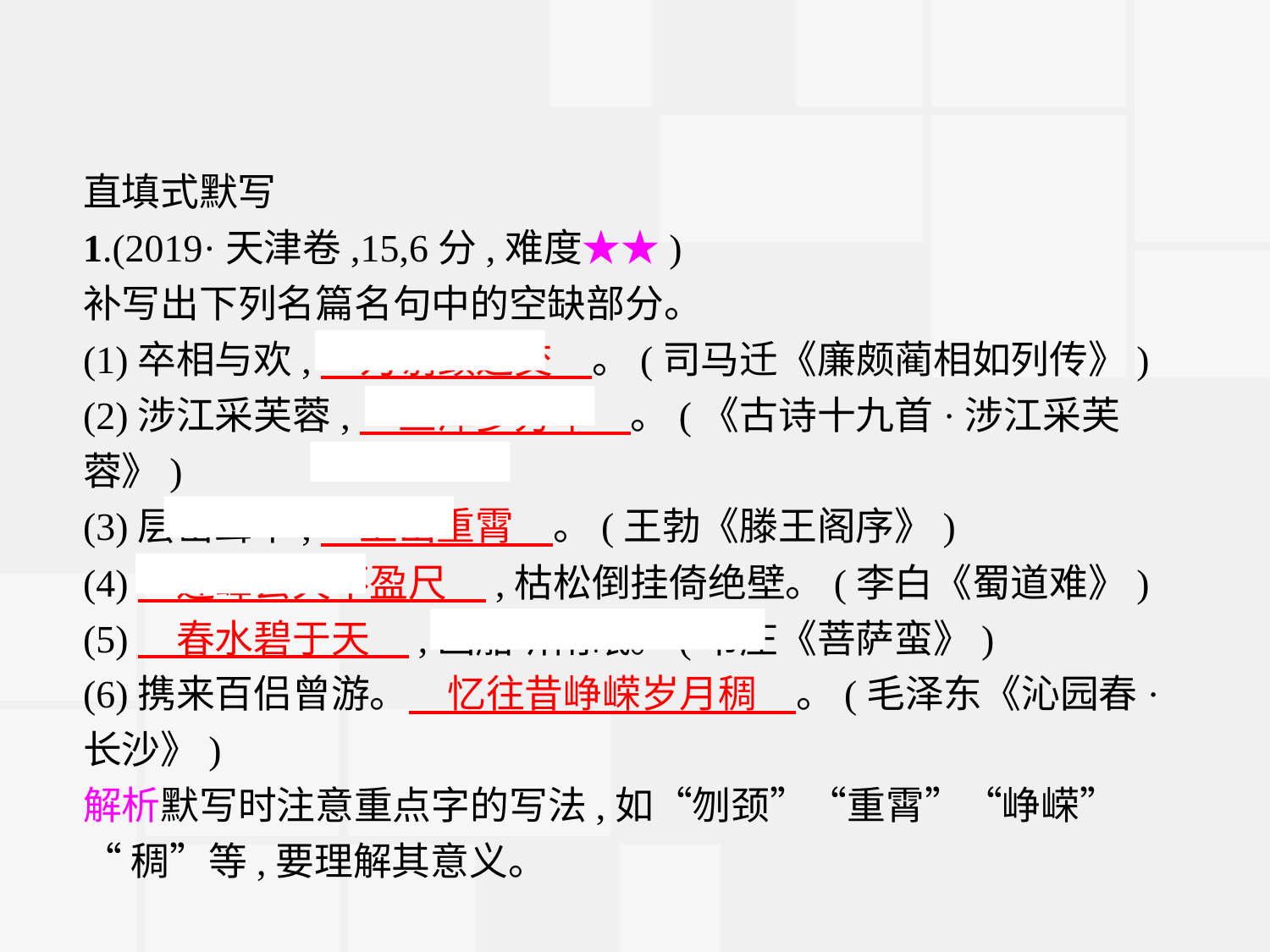

直填式默写
1.(2019·天津卷,15,6分,难度★★)
补写出下列名篇名句中的空缺部分。
(1)卒相与欢,　为刎颈之交　。(司马迁《廉颇蔺相如列传》)
(2)涉江采芙蓉,　兰泽多芳草　。(《古诗十九首·涉江采芙蓉》)
(3)层峦耸翠,　上出重霄　。(王勃《滕王阁序》)
(4)　连峰去天不盈尺　,枯松倒挂倚绝壁。(李白《蜀道难》)
(5)　春水碧于天　,画船听雨眠。(韦庄《菩萨蛮》)
(6)携来百侣曾游。　忆往昔峥嵘岁月稠　。(毛泽东《沁园春·长沙》)
解析默写时注意重点字的写法,如“刎颈”“重霄”“峥嵘”
“稠”等,要理解其意义。